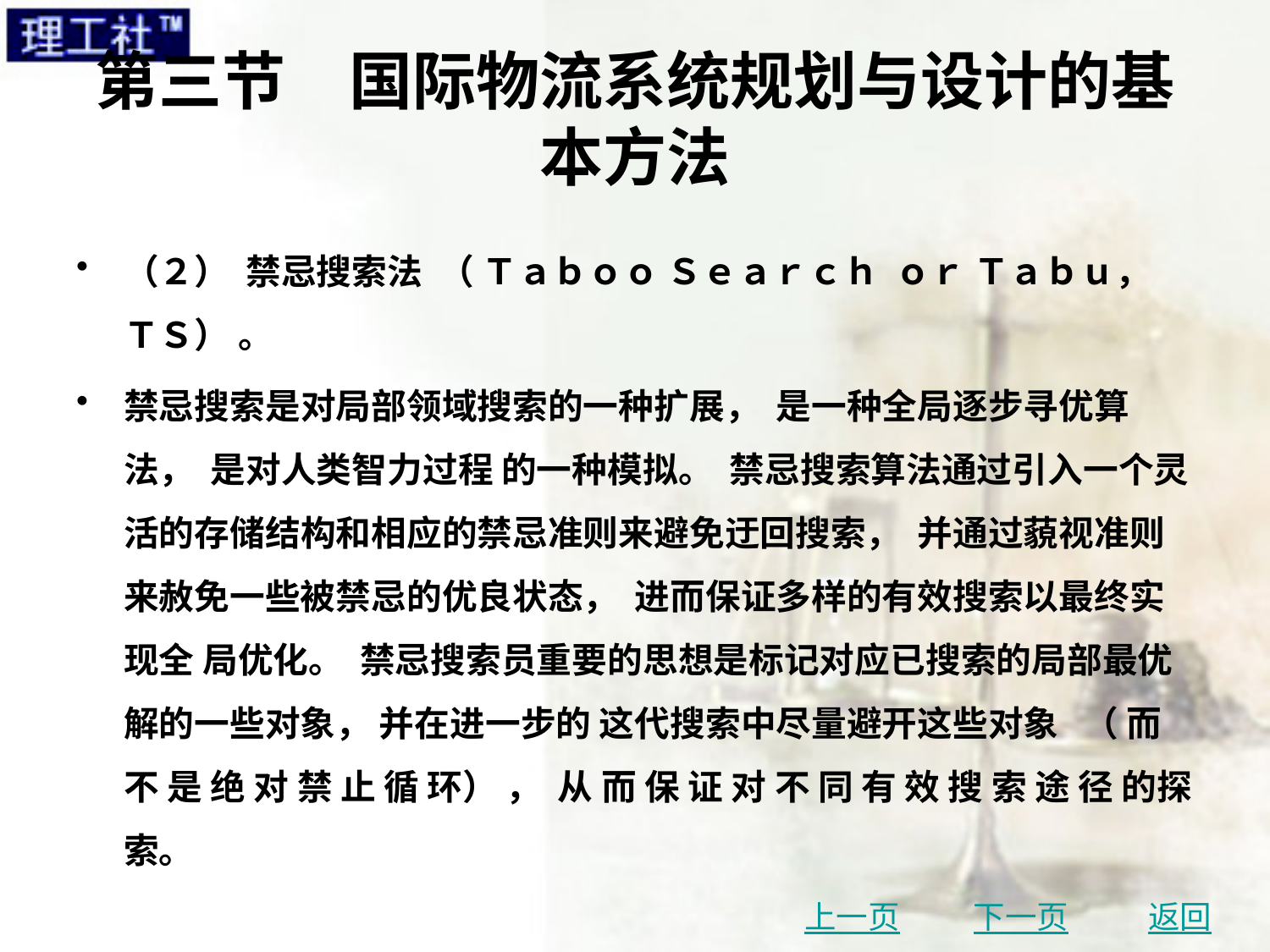

# 第三节　国际物流系统规划与设计的基本方法
（２）  禁忌搜索法  （ Ｔａｂｏｏ Ｓｅａｒｃｈ  ｏｒ Ｔａｂｕ，  ＴＳ） 。
禁忌搜索是对局部领域搜索的一种扩展，  是一种全局逐步寻优算法，  是对人类智力过程 的一种模拟。  禁忌搜索算法通过引入一个灵活的存储结构和相应的禁忌准则来避免迂回搜索，  并通过藐视准则来赦免一些被禁忌的优良状态，  进而保证多样的有效搜索以最终实现全 局优化。  禁忌搜索员重要的思想是标记对应已搜索的局部最优解的一些对象， 并在进一步的 这代搜索中尽量避开这些对象   （ 而 不 是 绝 对 禁 止 循 环） ，  从 而 保 证 对 不 同 有 效 搜 索 途 径 的探索。

上一页
下一页
返回